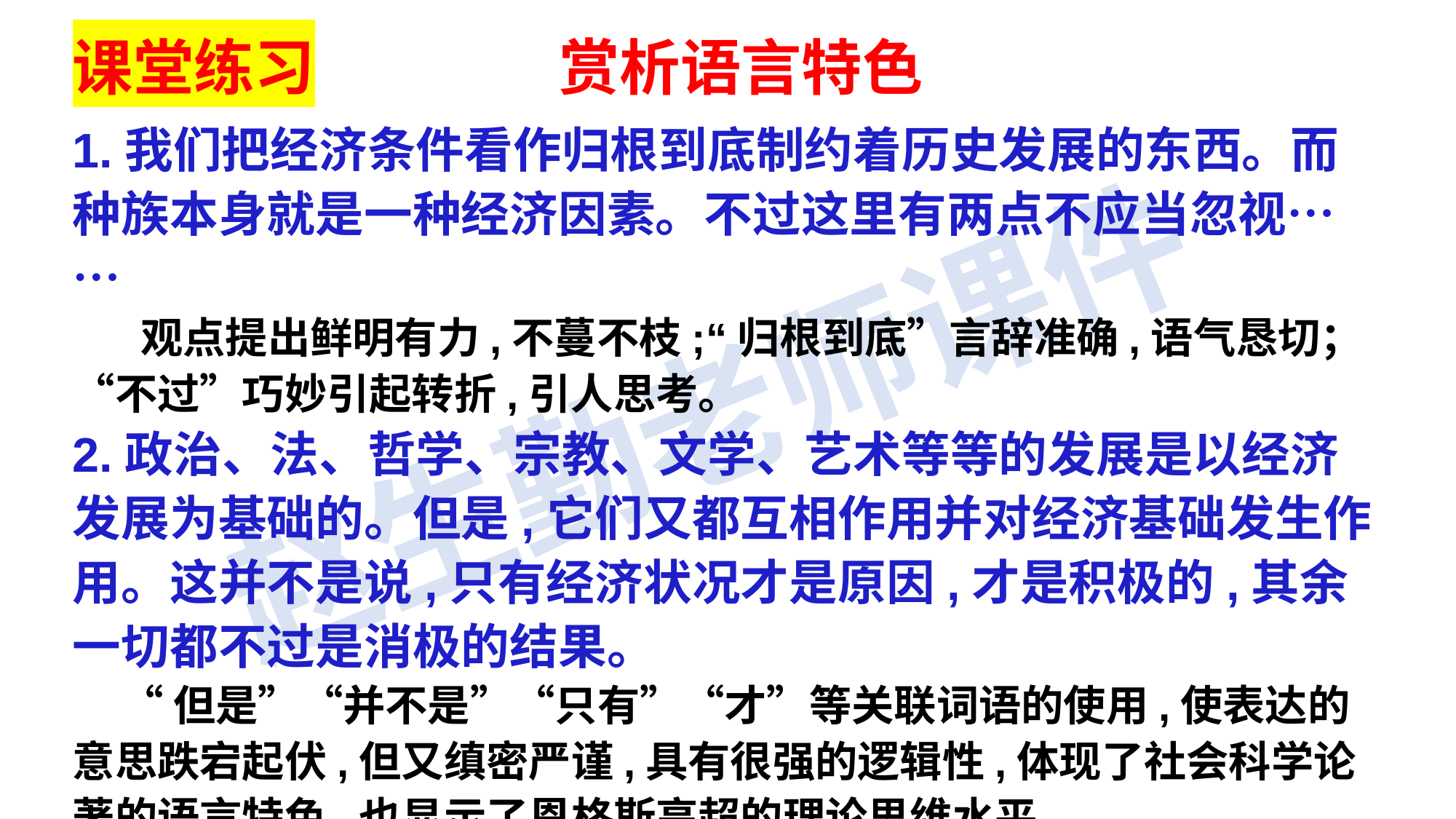

课堂练习
赏析语言特色
1.我们把经济条件看作归根到底制约着历史发展的东西。而种族本身就是一种经济因素。不过这里有两点不应当忽视……
      观点提出鲜明有力,不蔓不枝;“归根到底”言辞准确,语气恳切；“不过”巧妙引起转折,引人思考。
2.政治、法、哲学、宗教、文学、艺术等等的发展是以经济发展为基础的。但是,它们又都互相作用并对经济基础发生作用。这并不是说,只有经济状况才是原因,才是积极的,其余一切都不过是消极的结果。
     “但是”“并不是”“只有”“才”等关联词语的使用,使表达的意思跌宕起伏,但又缜密严谨,具有很强的逻辑性,体现了社会科学论著的语言特色,也显示了恩格斯高超的理论思维水平。